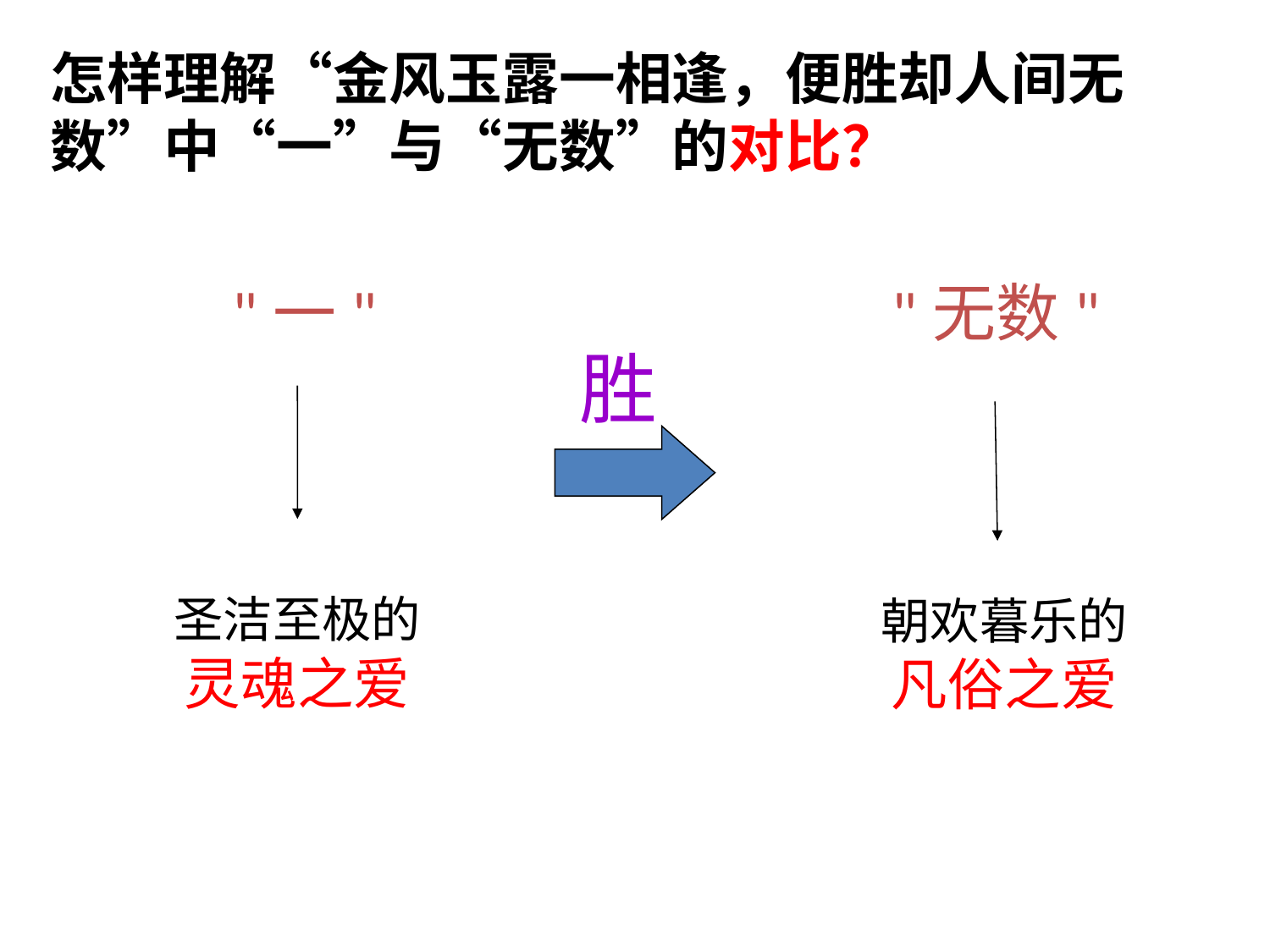

怎样理解“金风玉露一相逢，便胜却人间无数”中“一”与“无数”的对比？
"一"
"无数"
胜

圣洁至极的
灵魂之爱
朝欢暮乐的凡俗之爱